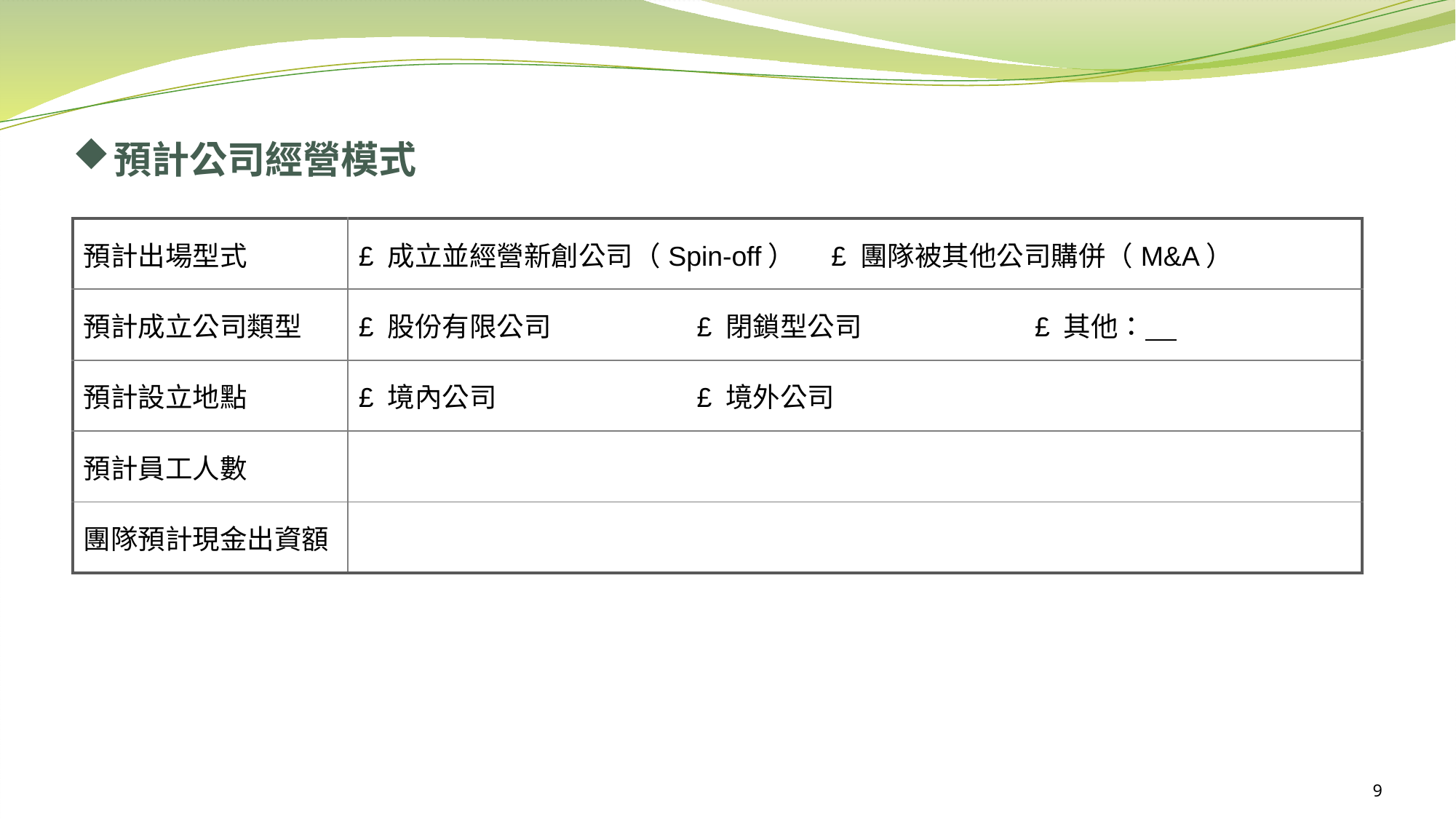

# 預計公司經營模式
| 預計出場型式 | £ 成立並經營新創公司（Spin-off） |  | £ 團隊被其他公司購併（M&A） |  |
| --- | --- | --- | --- | --- |
| 預計成立公司類型 | £ 股份有限公司 | £ 閉鎖型公司 |  | £ 其他： |
| 預計設立地點 | £ 境內公司 | £ 境外公司 | □ 境外公司 |  |
| 預計員工人數 |  |  |  |  |
| 團隊預計現金出資額 |  |  |  |  |
9